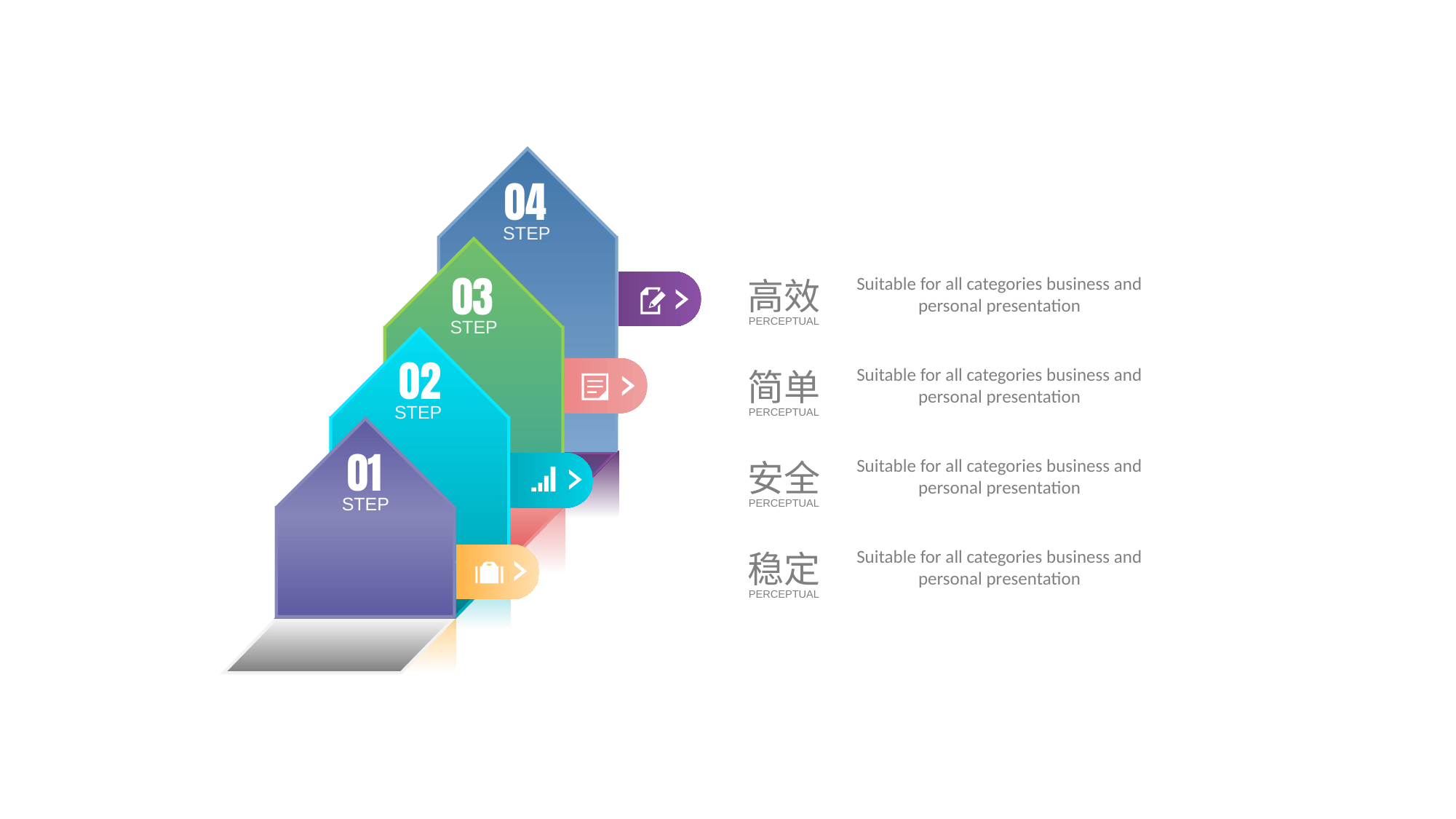

04
STEP

03
Suitable for all categories business and personal presentation
高效
PERCEPTUAL

STEP

02
Suitable for all categories business and personal presentation

简单
PERCEPTUAL

STEP

01
Suitable for all categories business and personal presentation
安全
PERCEPTUAL

STEP

Suitable for all categories business and personal presentation
稳定
PERCEPTUAL